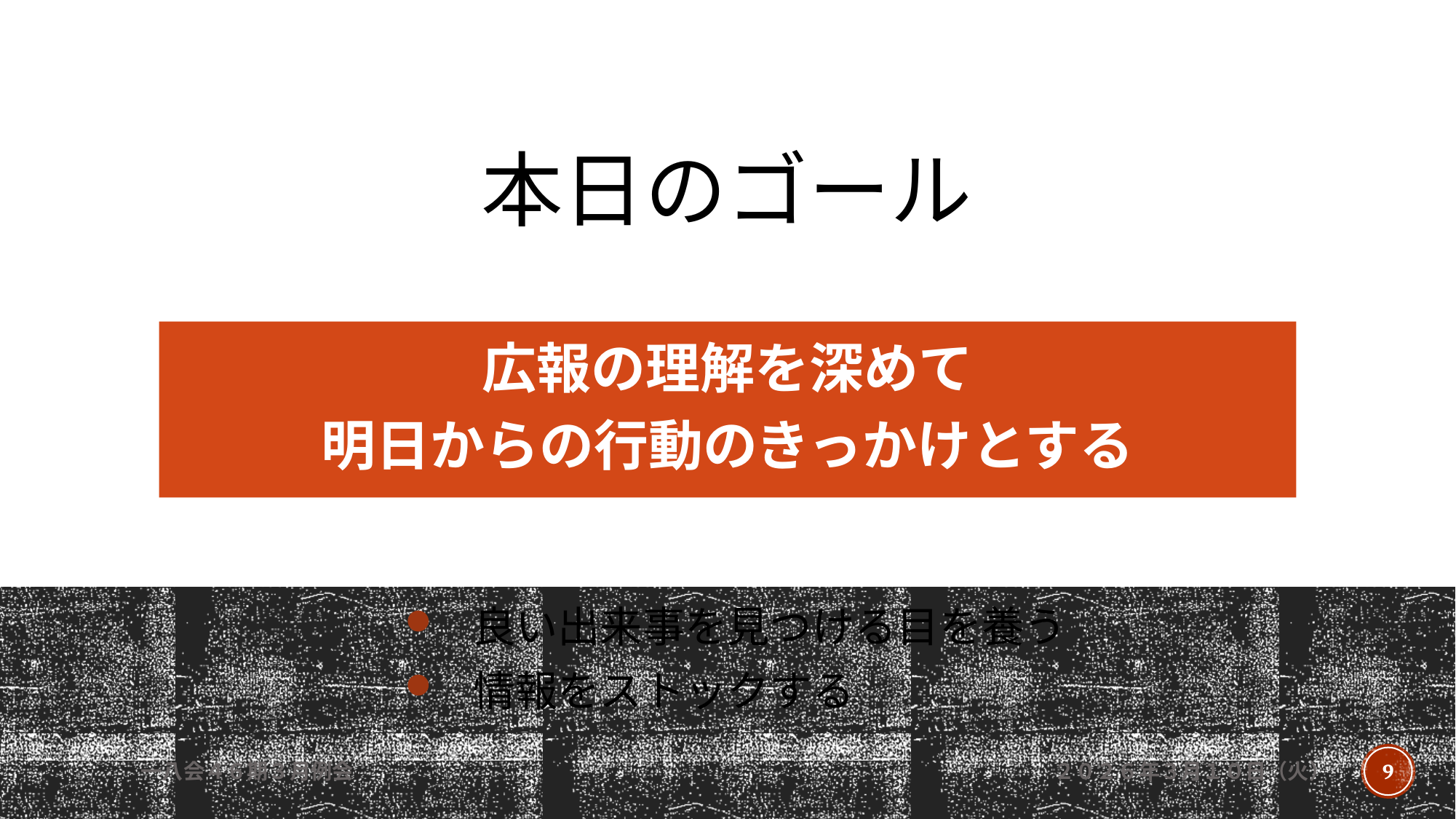

# 本日のゴール
広報の理解を深めて
明日からの行動のきっかけとする
良い出来事を見つける目を養う
情報をストックする
一八会４６期３月例会
２０２６年３月１０日（火）